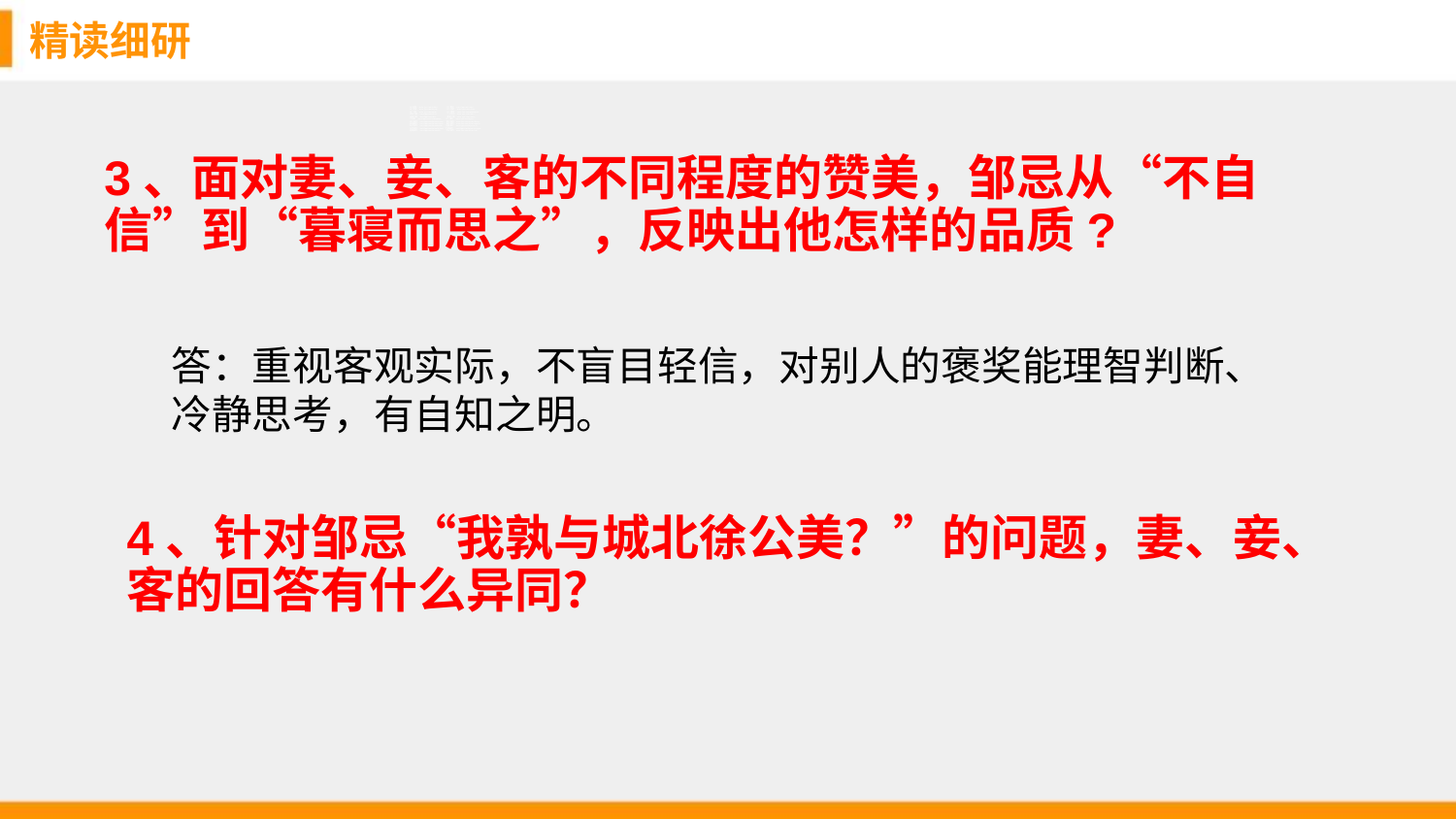

# 精读细研
3、面对妻、妾、客的不同程度的赞美，邹忌从“不自信”到“暮寝而思之”，反映出他怎样的品质?
答：重视客观实际，不盲目轻信，对别人的褒奖能理智判断、
冷静思考，有自知之明。
4、针对邹忌“我孰与城北徐公美？”的问题，妻、妾、客的回答有什么异同？